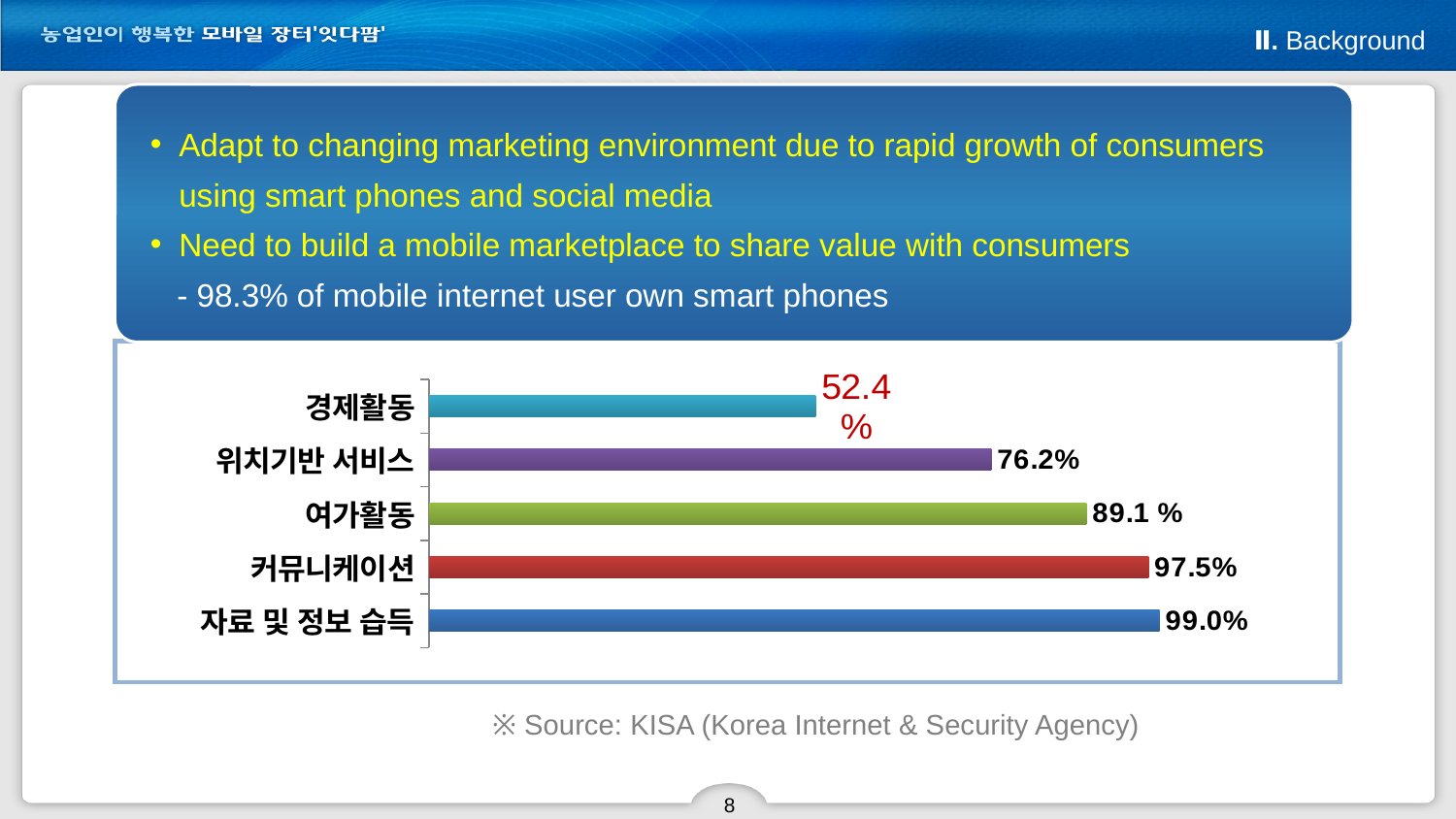

Ⅱ. Background
Adapt to changing marketing environment due to rapid growth of consumers using smart phones and social media
Need to build a mobile marketplace to share value with consumers
   - 98.3% of mobile internet user own smart phones

### Chart

| Category |  |
|---|---|
| 자료 및 정보 습득 | 99.0 |
| 커뮤니케이션 | 97.5 |
| 여가활동 | 89.1 |
| 위치기반 서비스 | 76.2 |
| 경제활동 | 52.4 |
※ Source: KISA (Korea Internet & Security Agency)